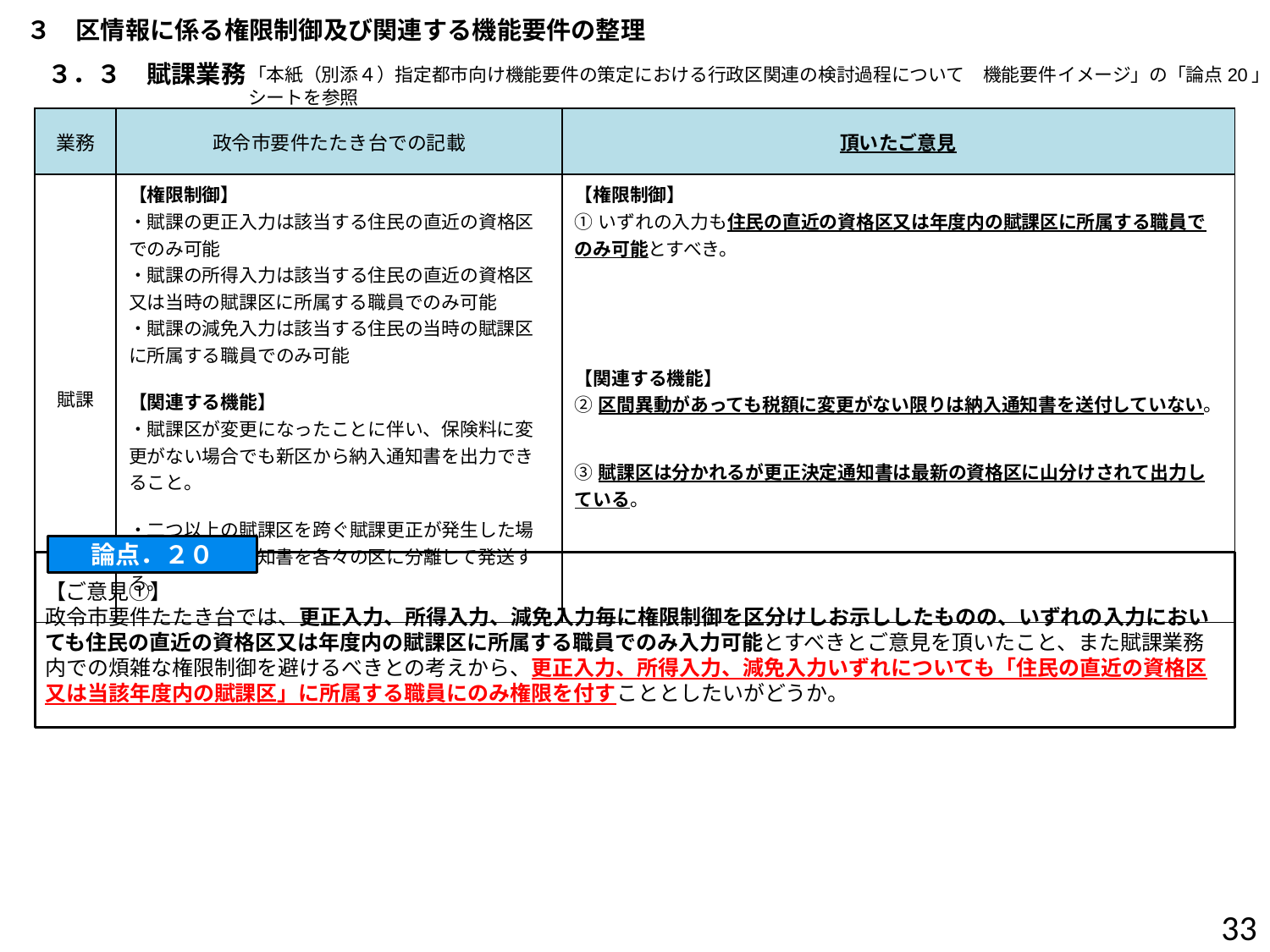

３　区情報に係る権限制御及び関連する機能要件の整理
３．３　賦課業務
「本紙（別添４）指定都市向け機能要件の策定における行政区関連の検討過程について　機能要件イメージ」の「論点20」シートを参照
| 業務 | 政令市要件たたき台での記載 | 頂いたご意見 |
| --- | --- | --- |
| 賦課 | 【権限制御】 ・賦課の更正入力は該当する住民の直近の資格区でのみ可能 ・賦課の所得入力は該当する住民の直近の資格区又は当時の賦課区に所属する職員でのみ可能 ・賦課の減免入力は該当する住民の当時の賦課区に所属する職員でのみ可能 【関連する機能】 ・賦課区が変更になったことに伴い、保険料に変更がない場合でも新区から納入通知書を出力できること。 ・二つ以上の賦課区を跨ぐ賦課更正が発生した場合、更正決定通知書を各々の区に分離して発送する。 | 【権限制御】 ①いずれの入力も住民の直近の資格区又は年度内の賦課区に所属する職員でのみ可能とすべき。 【関連する機能】 ②区間異動があっても税額に変更がない限りは納入通知書を送付していない。 ③賦課区は分かれるが更正決定通知書は最新の資格区に山分けされて出力している。 |
論点．２０

【ご意見①】
政令市要件たたき台では、更正入力、所得入力、減免入力毎に権限制御を区分けしお示ししたものの、いずれの入力においても住民の直近の資格区又は年度内の賦課区に所属する職員でのみ入力可能とすべきとご意見を頂いたこと、また賦課業務内での煩雑な権限制御を避けるべきとの考えから、更正入力、所得入力、減免入力いずれについても「住民の直近の資格区又は当該年度内の賦課区」に所属する職員にのみ権限を付すこととしたいがどうか。
33